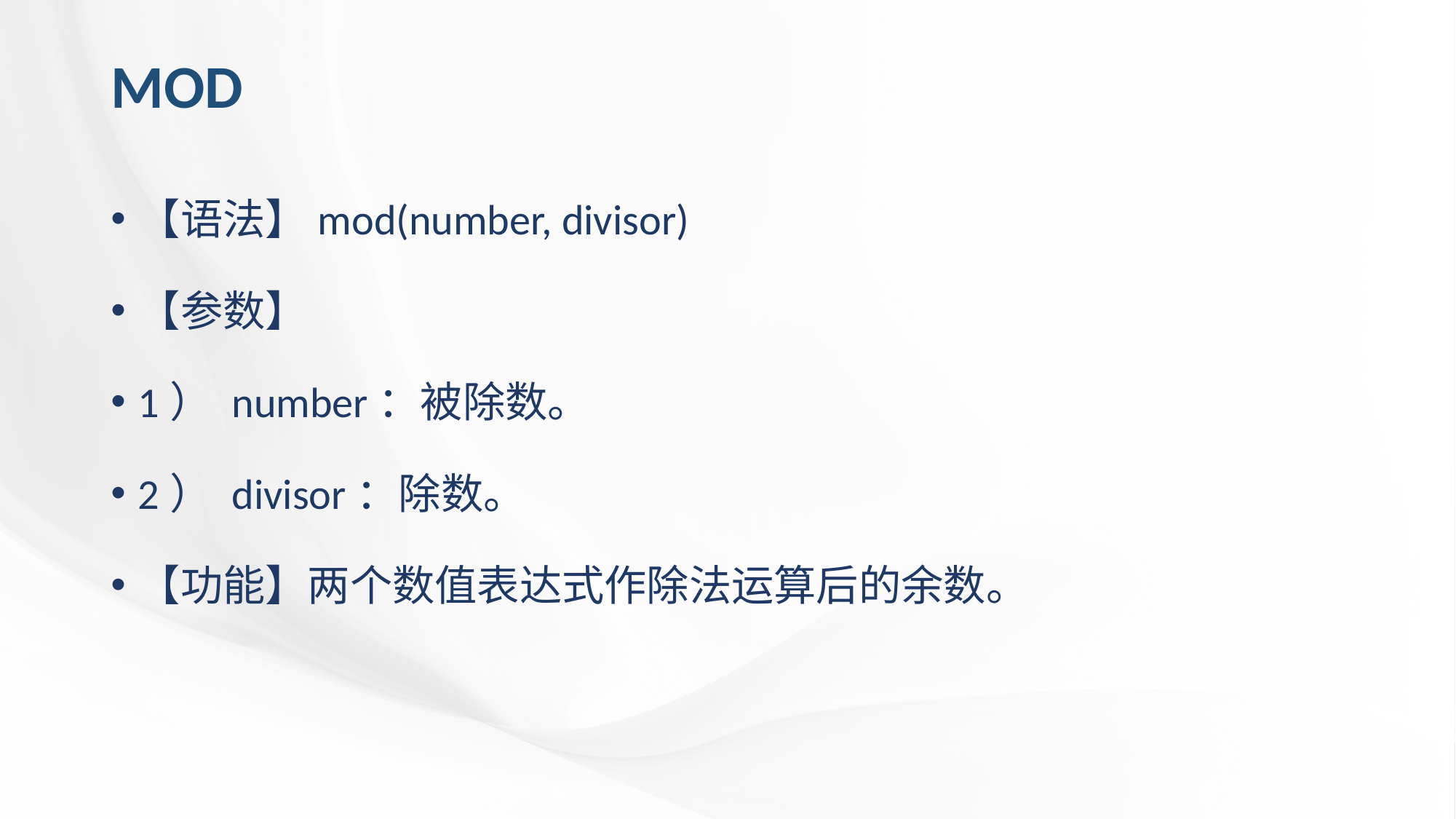

# MOD
【语法】mod(number, divisor)
【参数】
1） number：被除数。
2） divisor：除数。
【功能】两个数值表达式作除法运算后的余数。